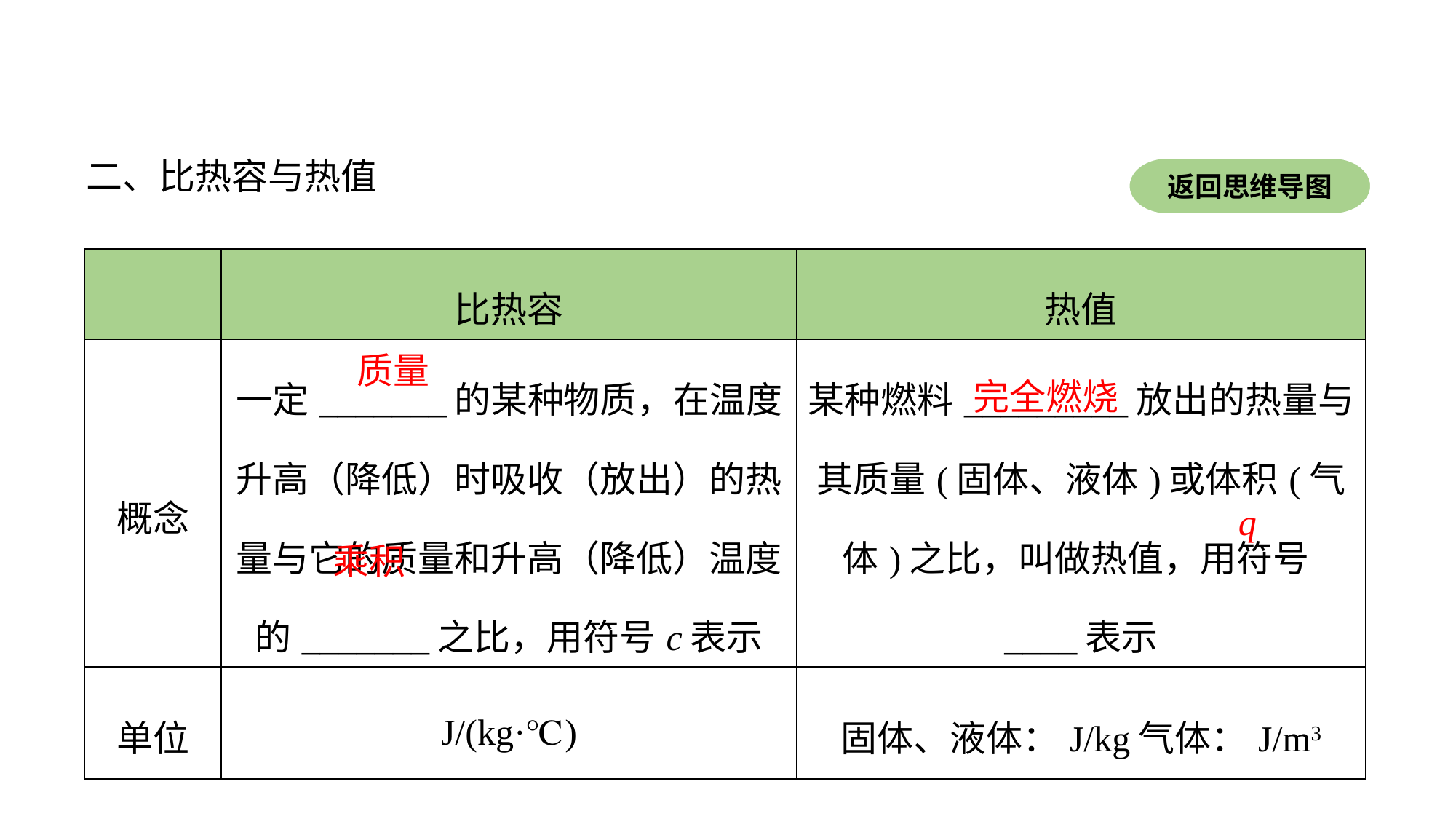

二、比热容与热值
返回思维导图
|  | 比热容 | 热值 |
| --- | --- | --- |
| 概念 | 一定\_\_\_\_\_\_\_的某种物质，在温度升高（降低）时吸收（放出）的热量与它的质量和升高（降低）温度的\_\_\_\_\_\_\_之比，用符号c表示 | 某种燃料\_\_\_\_\_\_\_\_\_放出的热量与其质量(固体、液体)或体积(气体)之比，叫做热值，用符号\_\_\_\_表示 |
| 单位 | J/(kg·℃) | 固体、液体：J/kg气体：J/m3 |
质量
完全燃烧
q
乘积